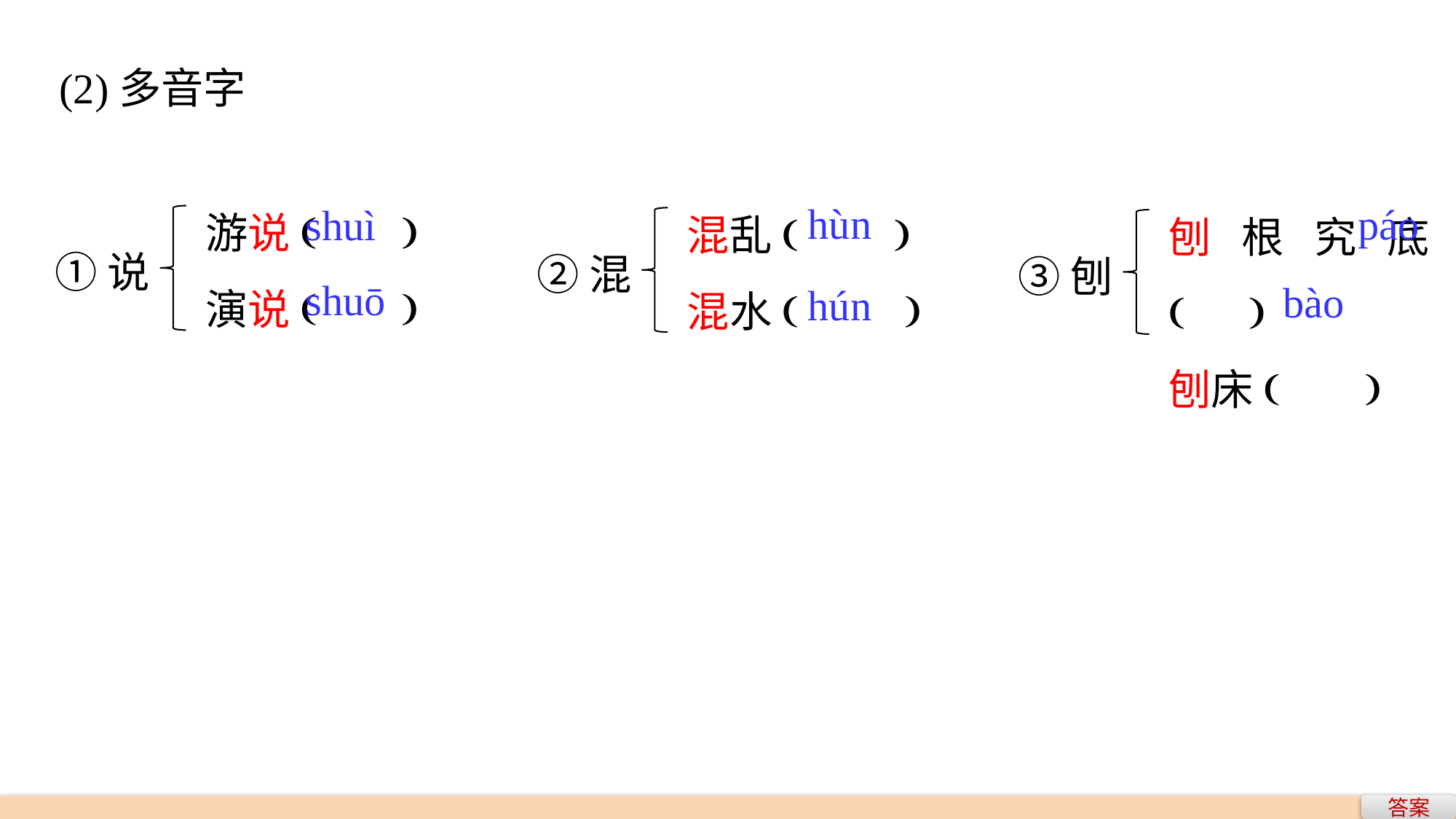

(2)多音字
游说(        )
演说(        )
混乱(         )
混水(         )
刨根究底(      )
刨床(        )
hùn
páo
shuì

①说
②混
③刨
shuō
bào
hún
答案